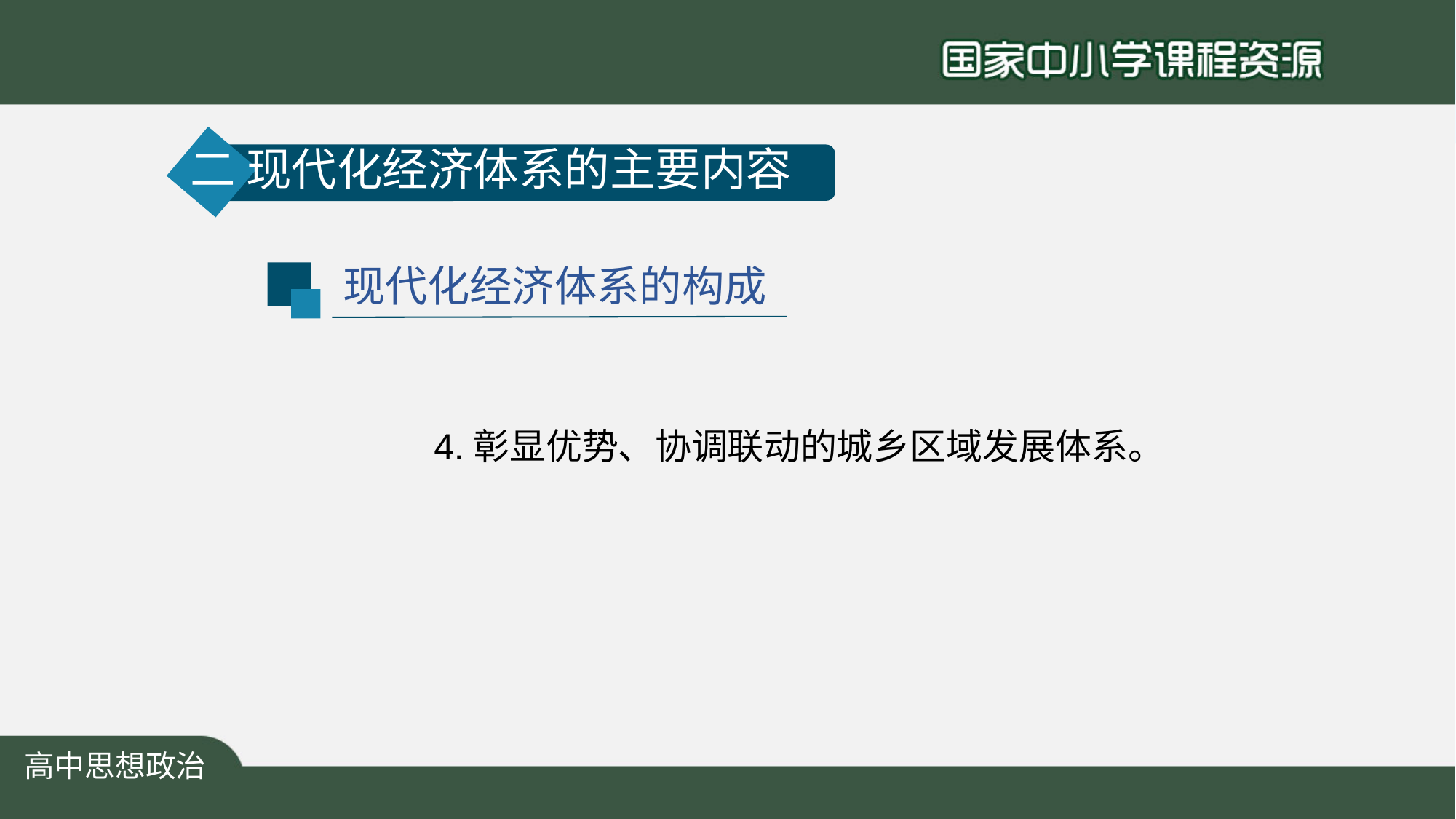

二 现代化经济体系的主要内容

现代化经济体系的构成

4.彰显优势、协调联动的城乡区域发展体系。